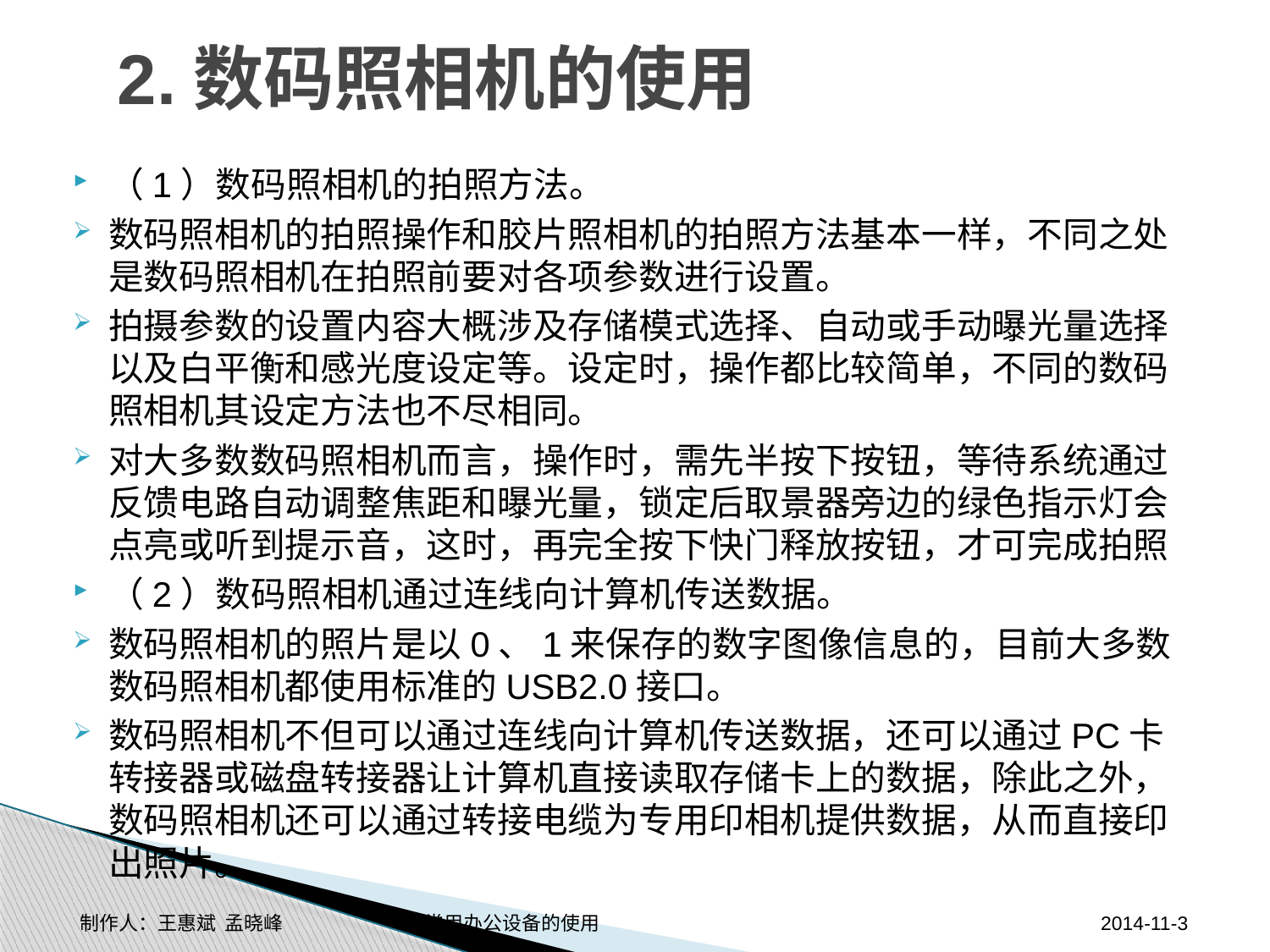

# 2.数码照相机的使用
（1）数码照相机的拍照方法。
数码照相机的拍照操作和胶片照相机的拍照方法基本一样，不同之处是数码照相机在拍照前要对各项参数进行设置。
拍摄参数的设置内容大概涉及存储模式选择、自动或手动曝光量选择以及白平衡和感光度设定等。设定时，操作都比较简单，不同的数码照相机其设定方法也不尽相同。
对大多数数码照相机而言，操作时，需先半按下按钮，等待系统通过反馈电路自动调整焦距和曝光量，锁定后取景器旁边的绿色指示灯会点亮或听到提示音，这时，再完全按下快门释放按钮，才可完成拍照
（2）数码照相机通过连线向计算机传送数据。
数码照相机的照片是以0、1来保存的数字图像信息的，目前大多数数码照相机都使用标准的USB2.0接口。
数码照相机不但可以通过连线向计算机传送数据，还可以通过PC卡转接器或磁盘转接器让计算机直接读取存储卡上的数据，除此之外，数码照相机还可以通过转接电缆为专用印相机提供数据，从而直接印出照片。

制作人：王惠斌  孟晓峰                                常用办公设备的使用
2014-11-3